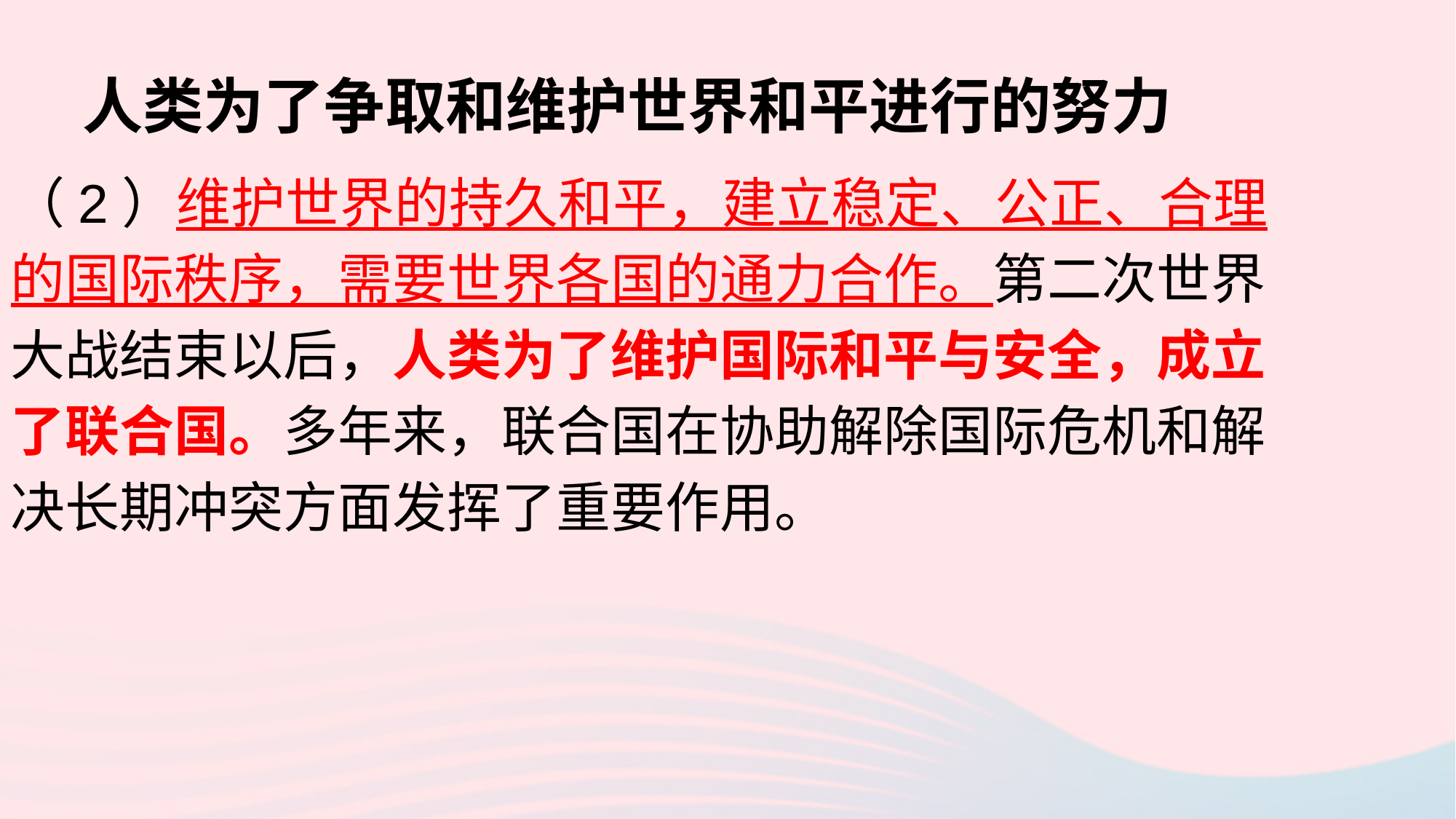

人类为了争取和维护世界和平进行的努力
（2）维护世界的持久和平，建立稳定、公正、合理的国际秩序，需要世界各国的通力合作。第二次世界大战结束以后，人类为了维护国际和平与安全，成立了联合国。多年来，联合国在协助解除国际危机和解决长期冲突方面发挥了重要作用。